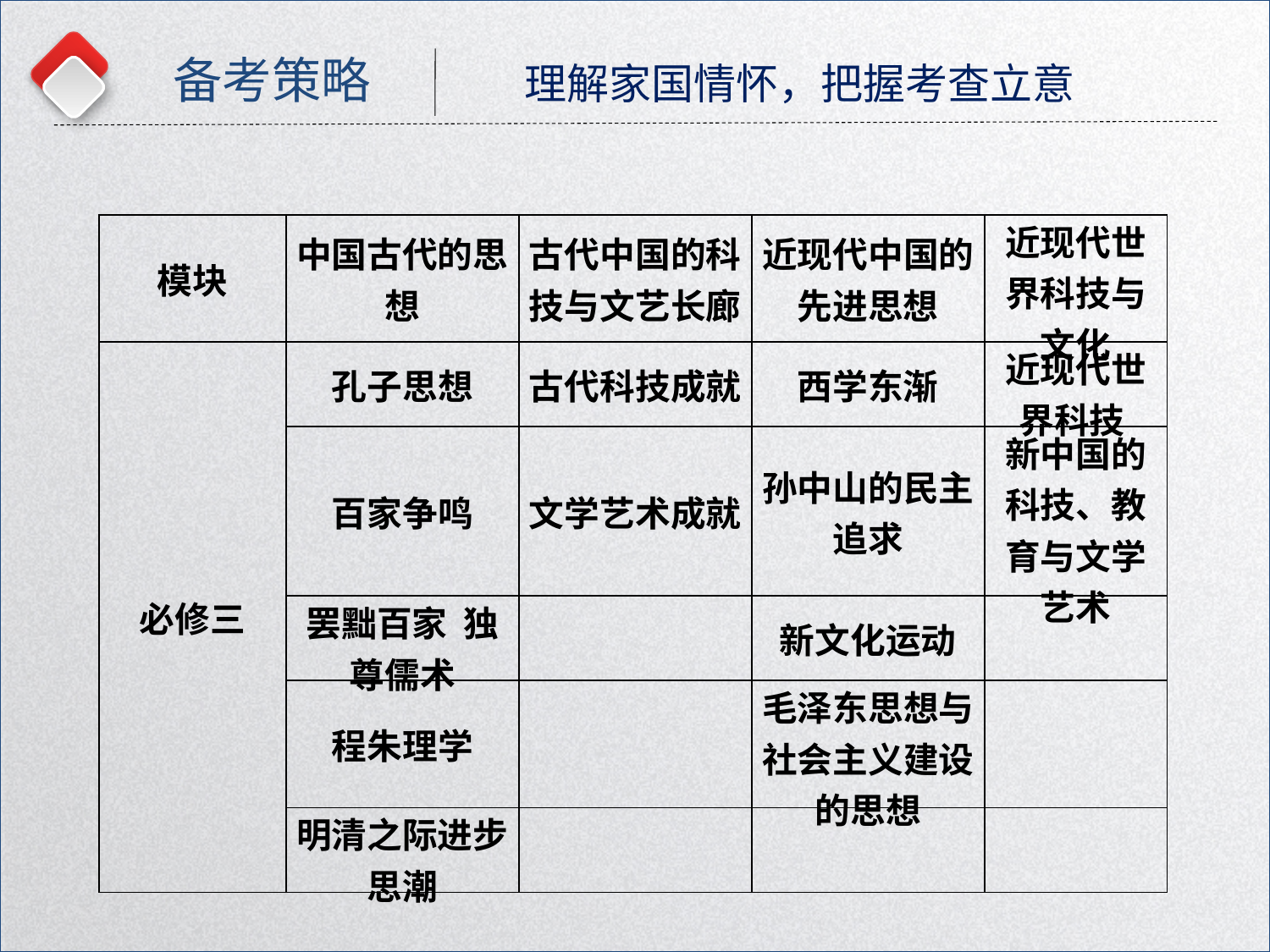

备考策略
理解家国情怀，把握考查立意

| 模块 | 中国古代的思想 | 古代中国的科技与文艺长廊 | 近现代中国的先进思想 | 近现代世界科技与文化 |
| --- | --- | --- | --- | --- |
| 必修三 | 孔子思想 | 古代科技成就 | 西学东渐 | 近现代世界科技 |
|  | 百家争鸣 | 文学艺术成就 | 孙中山的民主追求 | 新中国的科技、教育与文学艺术 |
|  | 罢黜百家 独尊儒术 |  | 新文化运动 |  |
|  | 程朱理学 |  | 毛泽东思想与社会主义建设的思想 |  |
|  | 明清之际进步思潮 |  |  |  |